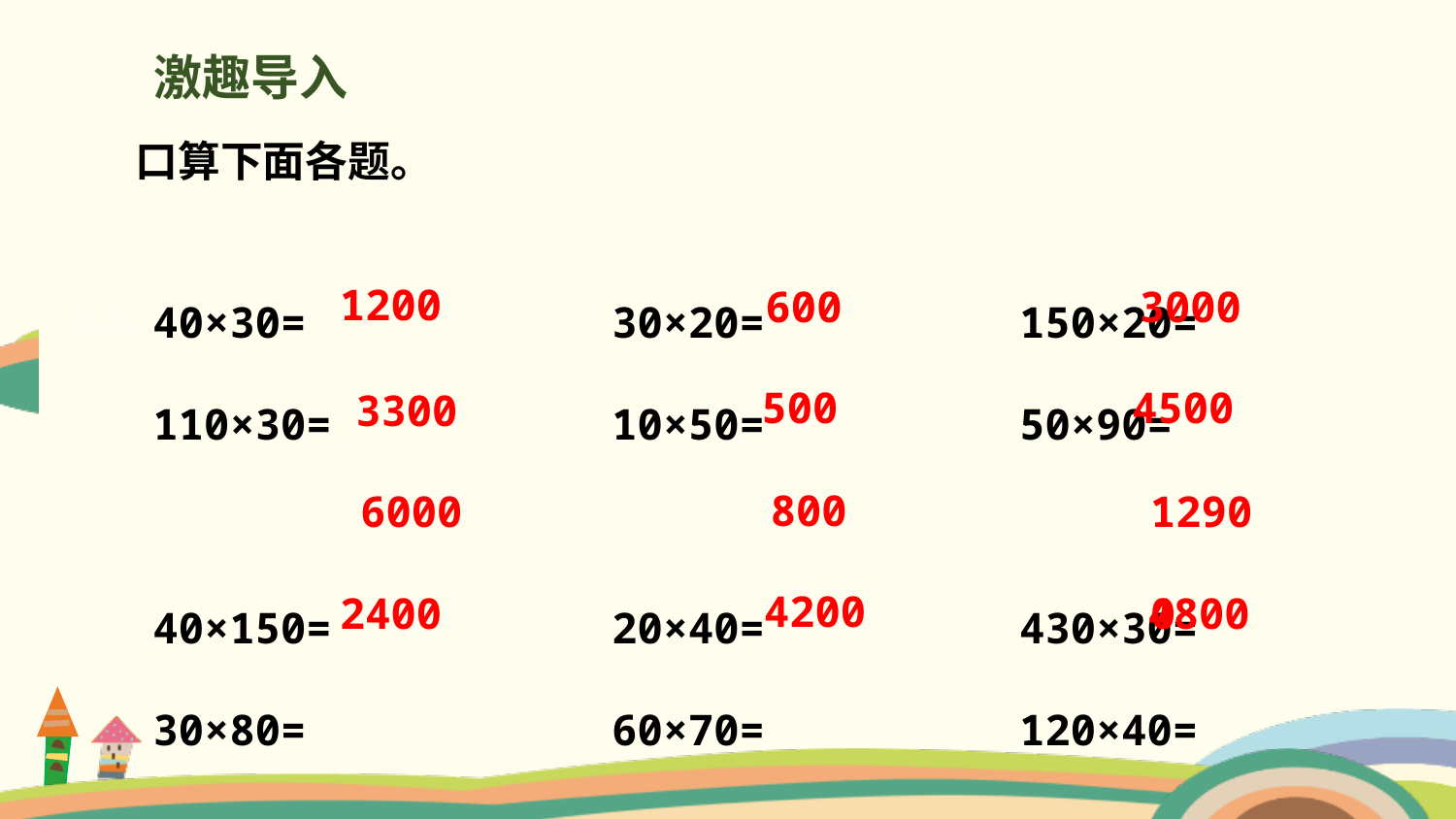

激趣导入
口算下面各题。
1200
600
3000
40×30=            30×20=          150×20=
110×30=           10×50=          50×90=
40×150=           20×40=          430×30=
30×80=            60×70=          120×40=
500
4500
3300
800
6000
12900
4200
2400
4800